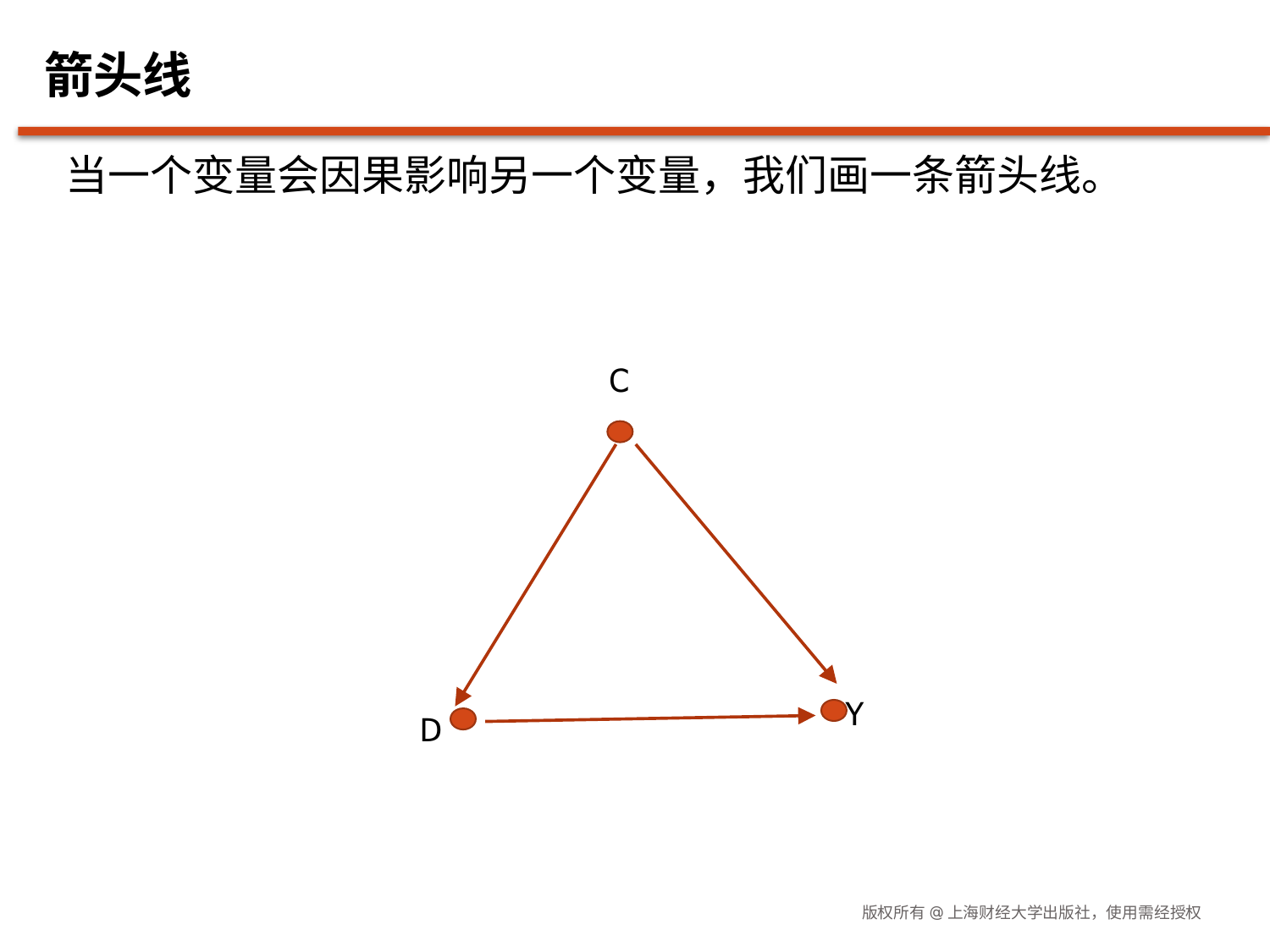

# 箭头线
当一个变量会因果影响另一个变量，我们画一条箭头线。

C

Y

D

版权所有@上海财经大学出版社，使用需经授权